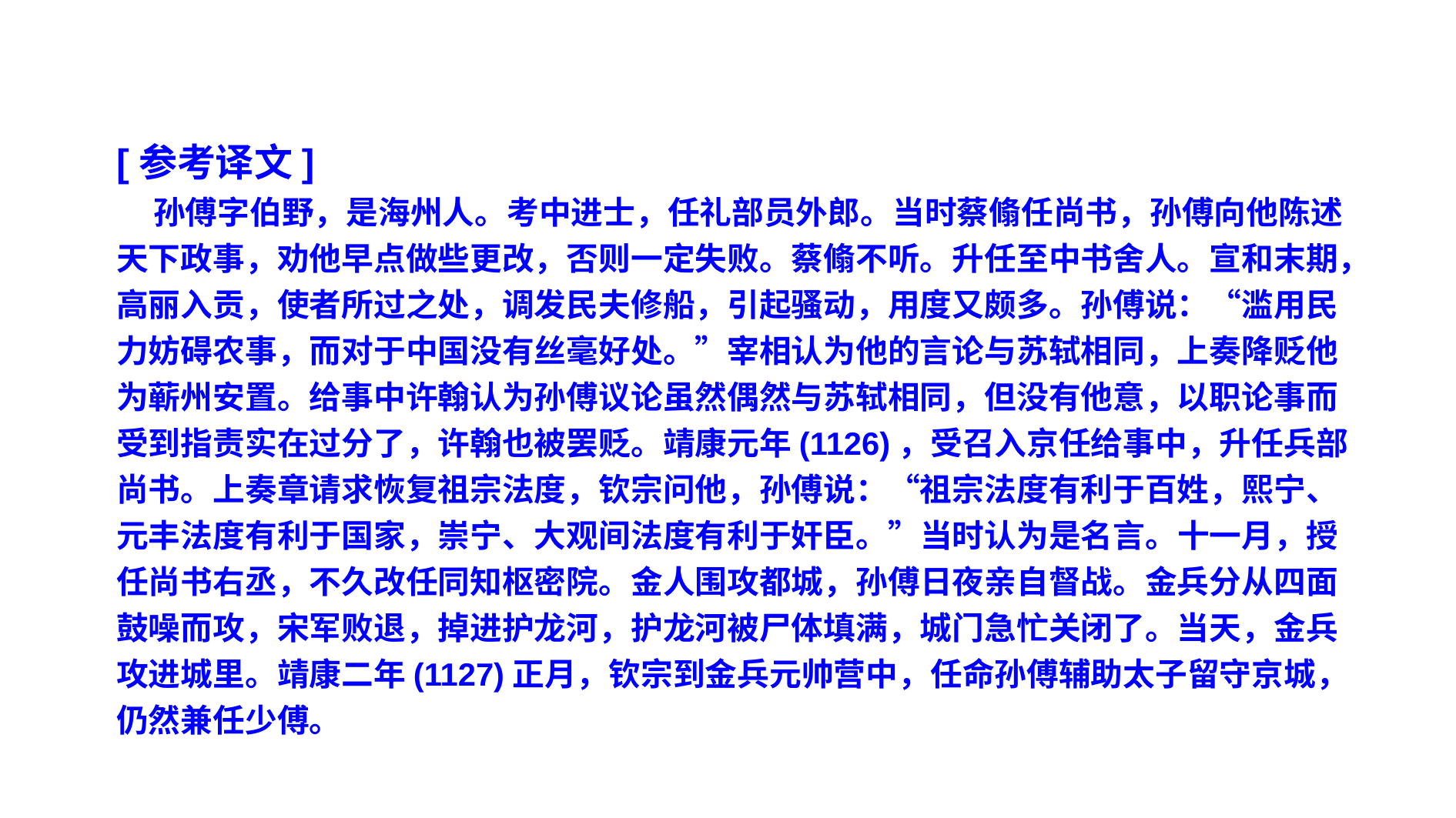

[参考译文]
    孙傅字伯野，是海州人。考中进士，任礼部员外郎。当时蔡翛任尚书，孙傅向他陈述天下政事，劝他早点做些更改，否则一定失败。蔡翛不听。升任至中书舍人。宣和末期，高丽入贡，使者所过之处，调发民夫修船，引起骚动，用度又颇多。孙傅说：“滥用民力妨碍农事，而对于中国没有丝毫好处。”宰相认为他的言论与苏轼相同，上奏降贬他为蕲州安置。给事中许翰认为孙傅议论虽然偶然与苏轼相同，但没有他意，以职论事而受到指责实在过分了，许翰也被罢贬。靖康元年(1126)，受召入京任给事中，升任兵部尚书。上奏章请求恢复祖宗法度，钦宗问他，孙傅说：“祖宗法度有利于百姓，熙宁、元丰法度有利于国家，崇宁、大观间法度有利于奸臣。”当时认为是名言。十一月，授任尚书右丞，不久改任同知枢密院。金人围攻都城，孙傅日夜亲自督战。金兵分从四面鼓噪而攻，宋军败退，掉进护龙河，护龙河被尸体填满，城门急忙关闭了。当天，金兵攻进城里。靖康二年(1127)正月，钦宗到金兵元帅营中，任命孙傅辅助太子留守京城，仍然兼任少傅。